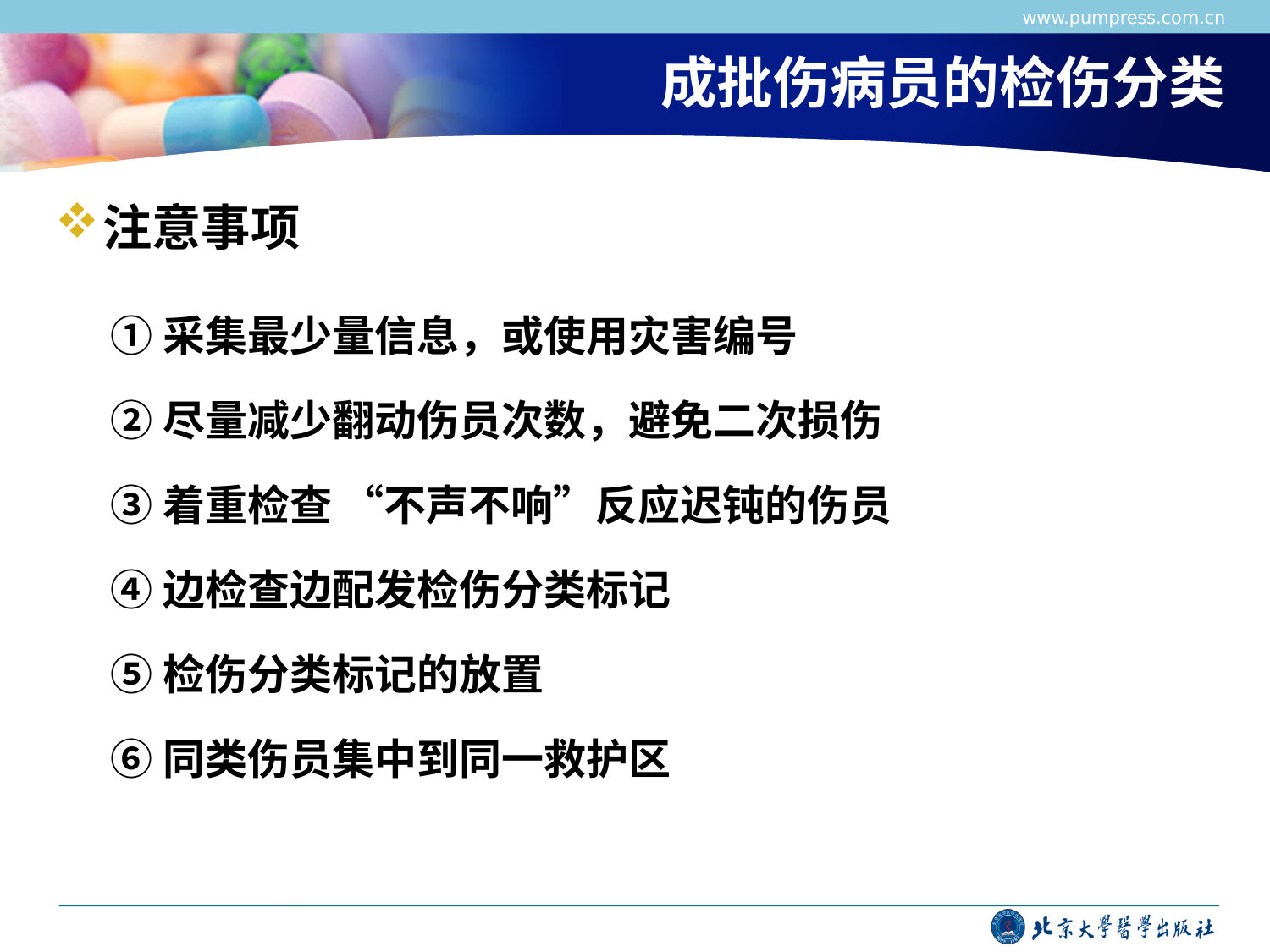

www.pumpress.com.cn
# 成批伤病员的检伤分类
注意事项

①采集最少量信息，或使用灾害编号
②尽量减少翻动伤员次数，避免二次损伤
③着重检查 “不声不响”反应迟钝的伤员
④边检查边配发检伤分类标记
⑤检伤分类标记的放置
⑥同类伤员集中到同一救护区